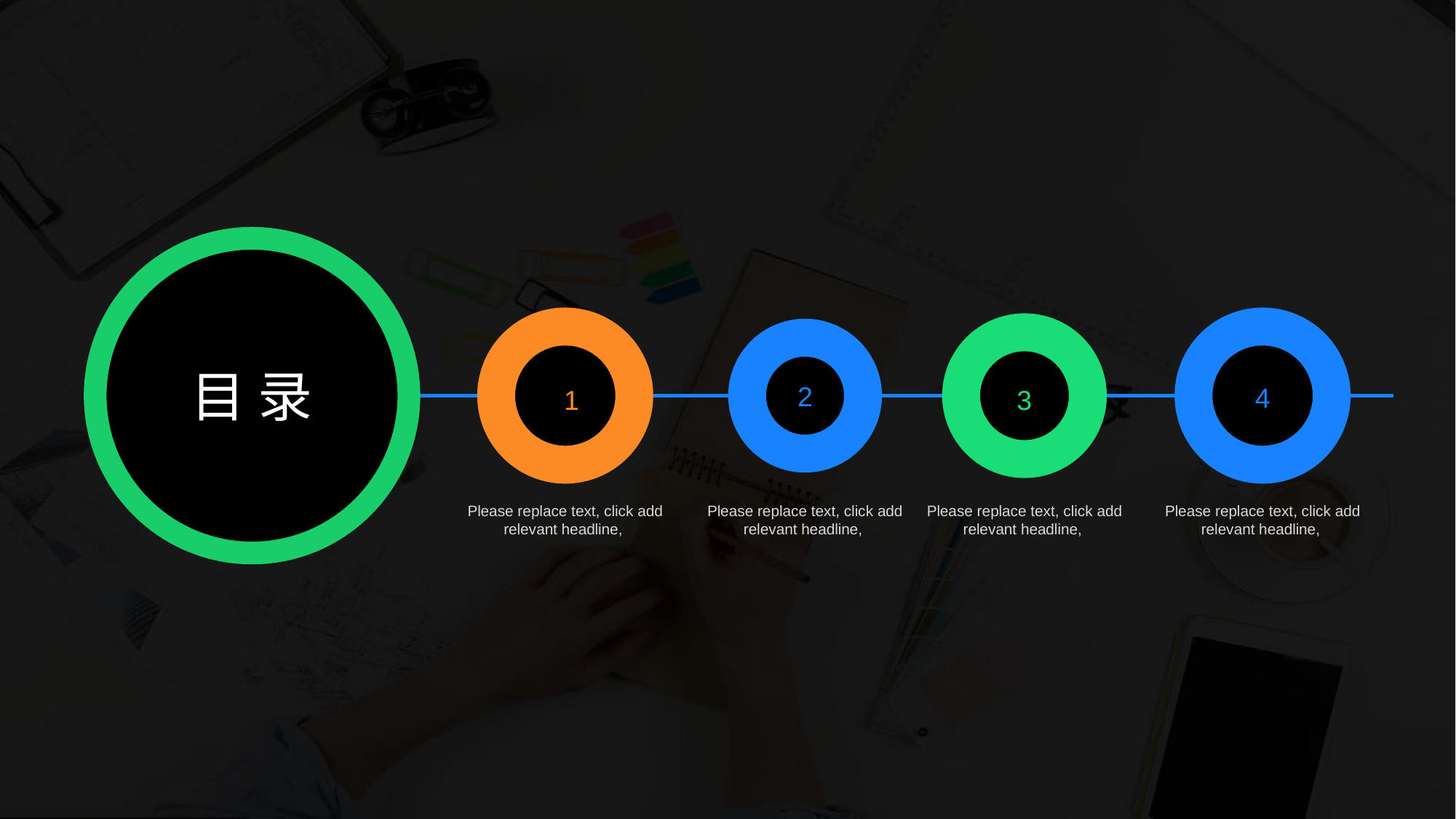

目 录
2
4
1
3
Please replace text, click add relevant headline,
Please replace text, click add relevant headline,
Please replace text, click add relevant headline,
Please replace text, click add relevant headline,